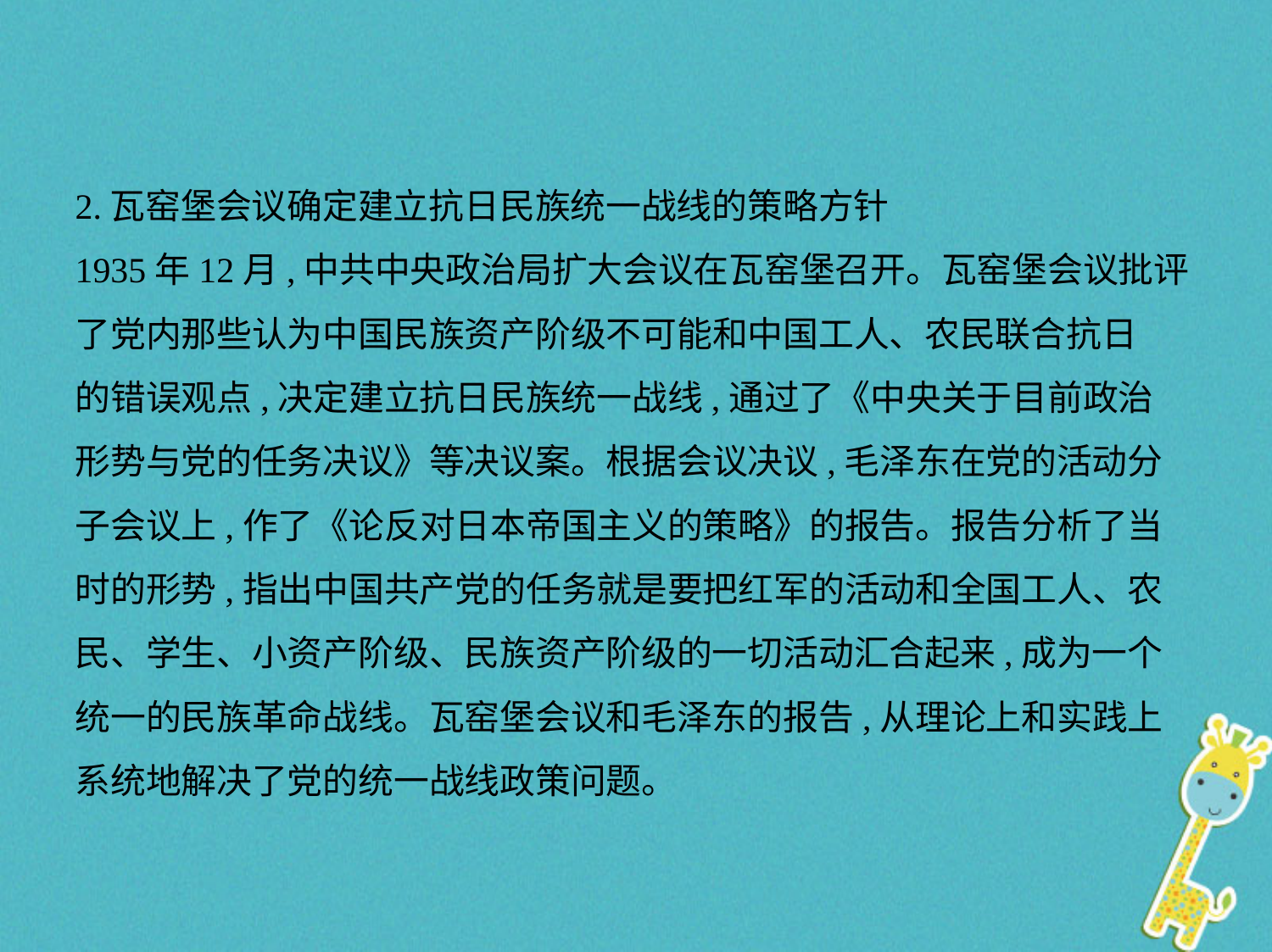

2.瓦窑堡会议确定建立抗日民族统一战线的策略方针
1935年12月,中共中央政治局扩大会议在瓦窑堡召开。瓦窑堡会议批评
了党内那些认为中国民族资产阶级不可能和中国工人、农民联合抗日
的错误观点,决定建立抗日民族统一战线,通过了《中央关于目前政治
形势与党的任务决议》等决议案。根据会议决议,毛泽东在党的活动分
子会议上,作了《论反对日本帝国主义的策略》的报告。报告分析了当
时的形势,指出中国共产党的任务就是要把红军的活动和全国工人、农
民、学生、小资产阶级、民族资产阶级的一切活动汇合起来,成为一个
统一的民族革命战线。瓦窑堡会议和毛泽东的报告,从理论上和实践上
系统地解决了党的统一战线政策问题。